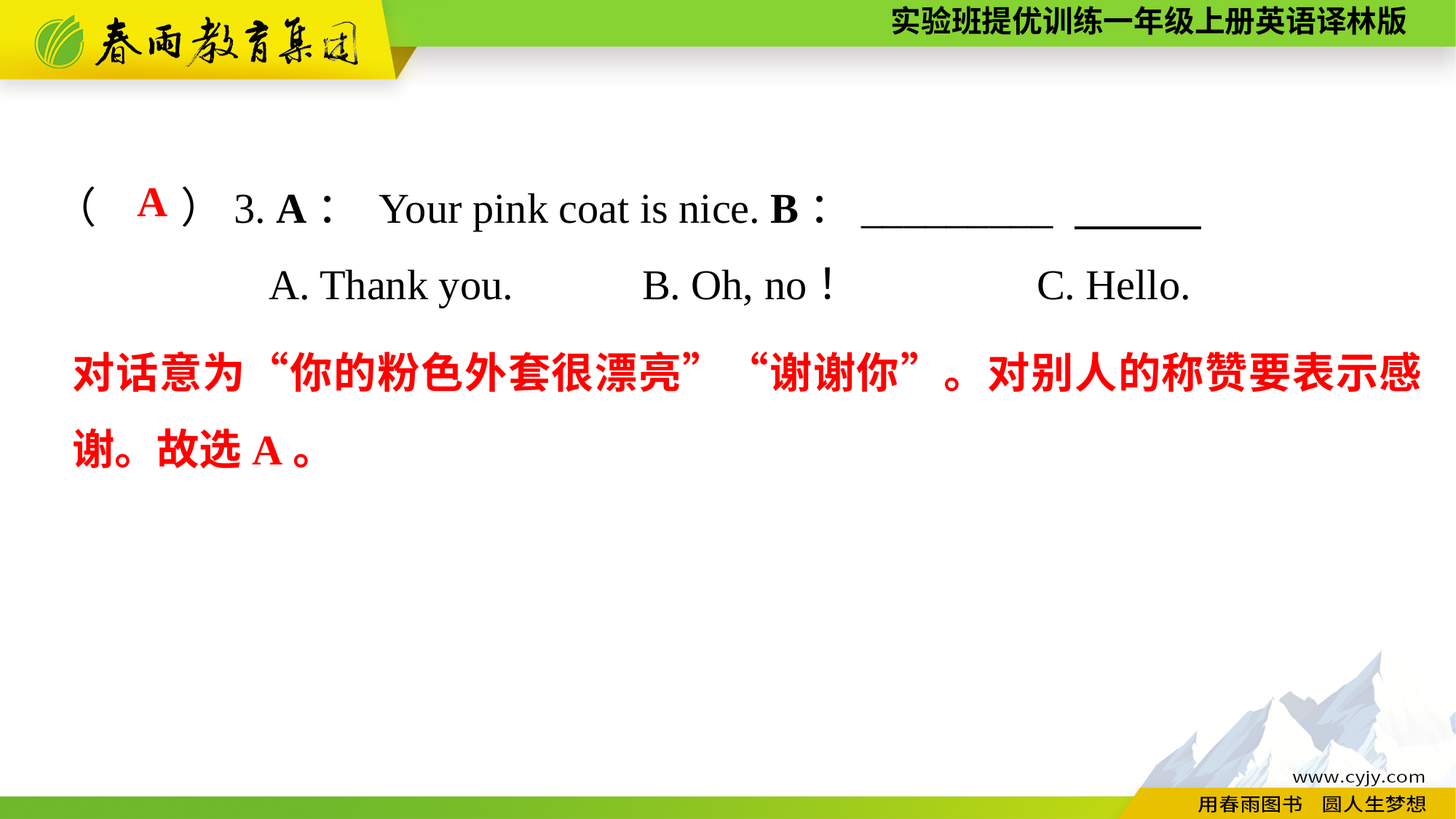

（　　）3. A： Your pink coat is nice. B：_________
A. Thank you.	    B. Oh, no！		C. Hello.
A
对话意为“你的粉色外套很漂亮”“谢谢你”。对别人的称赞要表示感谢。故选A。